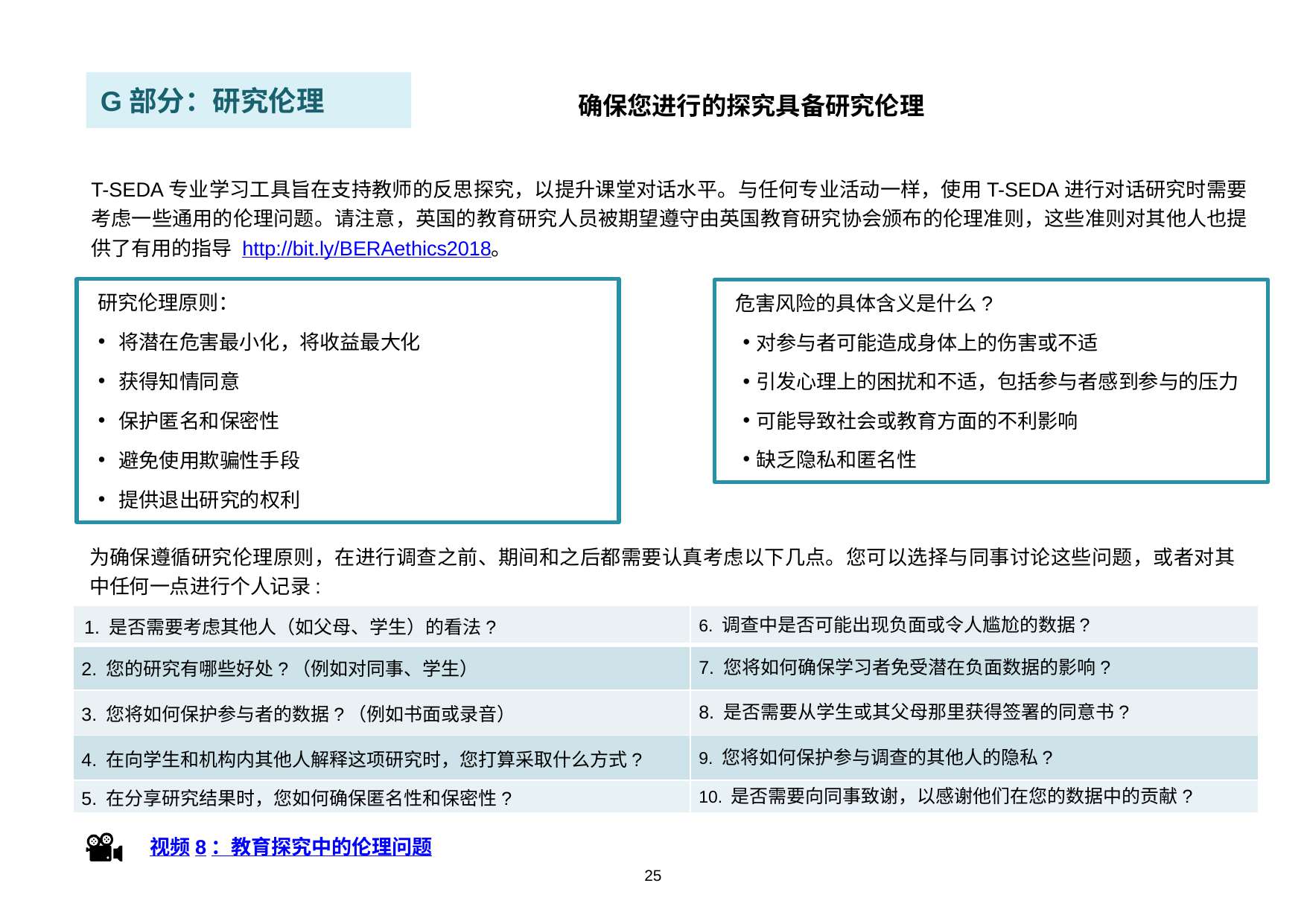

G部分：研究伦理
确保您进行的探究具备研究伦理
T-SEDA专业学习工具旨在支持教师的反思探究，以提升课堂对话水平。与任何专业活动一样，使用T-SEDA进行对话研究时需要考虑一些通用的伦理问题。请注意，英国的教育研究人员被期望遵守由英国教育研究协会颁布的伦理准则，这些准则对其他人也提供了有用的指导 http://bit.ly/BERAethics2018。
研究伦理原则：
将潜在危害最小化，将收益最大化
获得知情同意
保护匿名和保密性
避免使用欺骗性手段
提供退出研究的权利
危害风险的具体含义是什么?
对参与者可能造成身体上的伤害或不适
引发心理上的困扰和不适，包括参与者感到参与的压力
可能导致社会或教育方面的不利影响
缺乏隐私和匿名性
为确保遵循研究伦理原则，在进行调查之前、期间和之后都需要认真考虑以下几点。您可以选择与同事讨论这些问题，或者对其中任何一点进行个人记录:
| 1. 是否需要考虑其他人（如父母、学生）的看法? | 6. 调查中是否可能出现负面或令人尴尬的数据? |
| --- | --- |
| 2. 您的研究有哪些好处?（例如对同事、学生） | 7. 您将如何确保学习者免受潜在负面数据的影响? |
| 3. 您将如何保护参与者的数据?（例如书面或录音） | 8. 是否需要从学生或其父母那里获得签署的同意书? |
| 4. 在向学生和机构内其他人解释这项研究时，您打算采取什么方式? | 9. 您将如何保护参与调查的其他人的隐私? |
| 5. 在分享研究结果时，您如何确保匿名性和保密性? | 10. 是否需要向同事致谢，以感谢他们在您的数据中的贡献? |

视频8：教育探究中的伦理问题
25